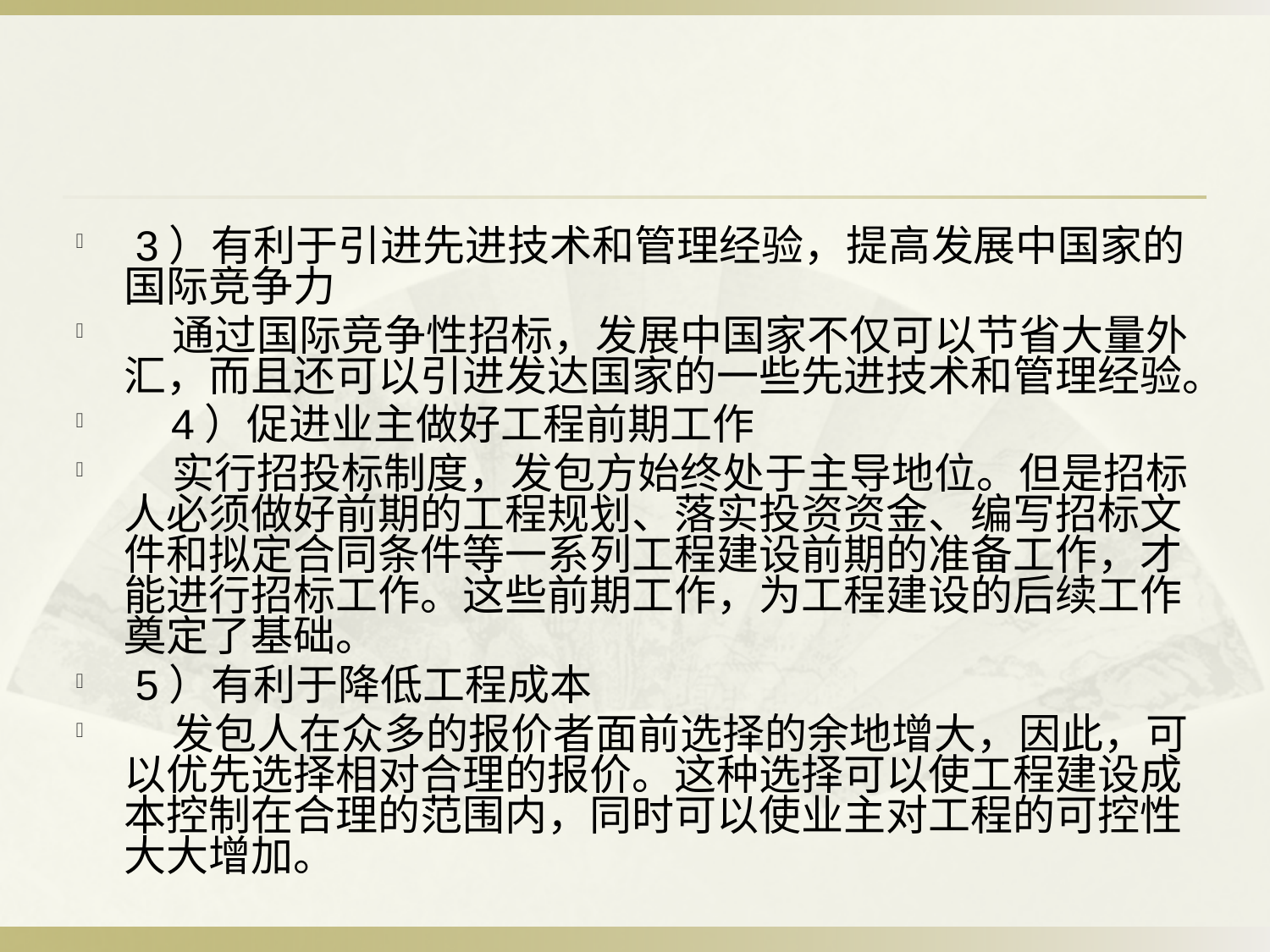

#
 3）有利于引进先进技术和管理经验，提高发展中国家的国际竞争力
    通过国际竞争性招标，发展中国家不仅可以节省大量外汇，而且还可以引进发达国家的一些先进技术和管理经验。
    4）促进业主做好工程前期工作
    实行招投标制度，发包方始终处于主导地位。但是招标人必须做好前期的工程规划、落实投资资金、编写招标文件和拟定合同条件等一系列工程建设前期的准备工作，才能进行招标工作。这些前期工作，为工程建设的后续工作奠定了基础。
 5）有利于降低工程成本
    发包人在众多的报价者面前选择的余地增大，因此，可以优先选择相对合理的报价。这种选择可以使工程建设成本控制在合理的范围内，同时可以使业主对工程的可控性大大增加。